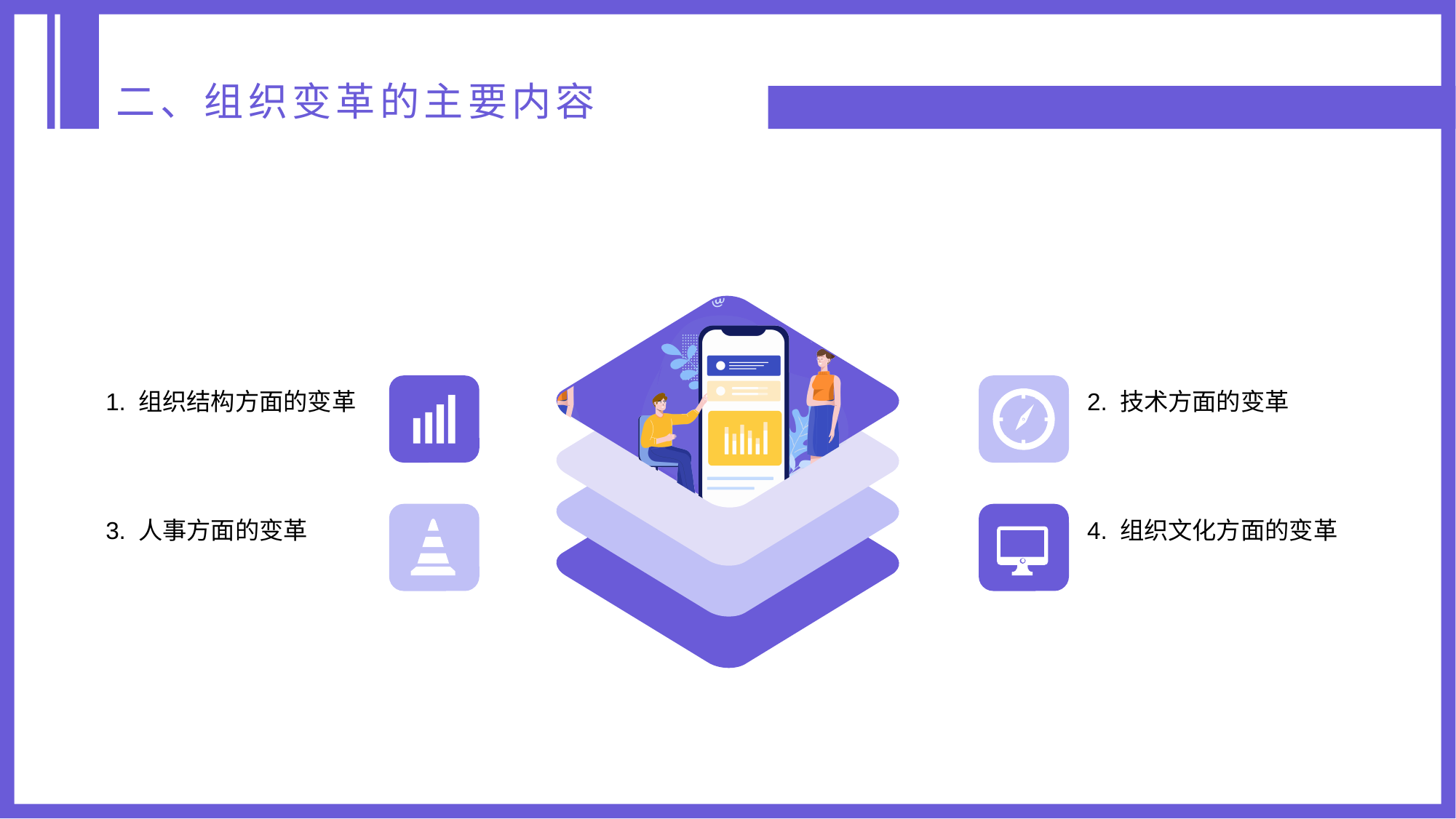

二、组织变革的主要内容

1. 组织结构方面的变革
2. 技术方面的变革

3. 人事方面的变革
4. 组织文化方面的变革